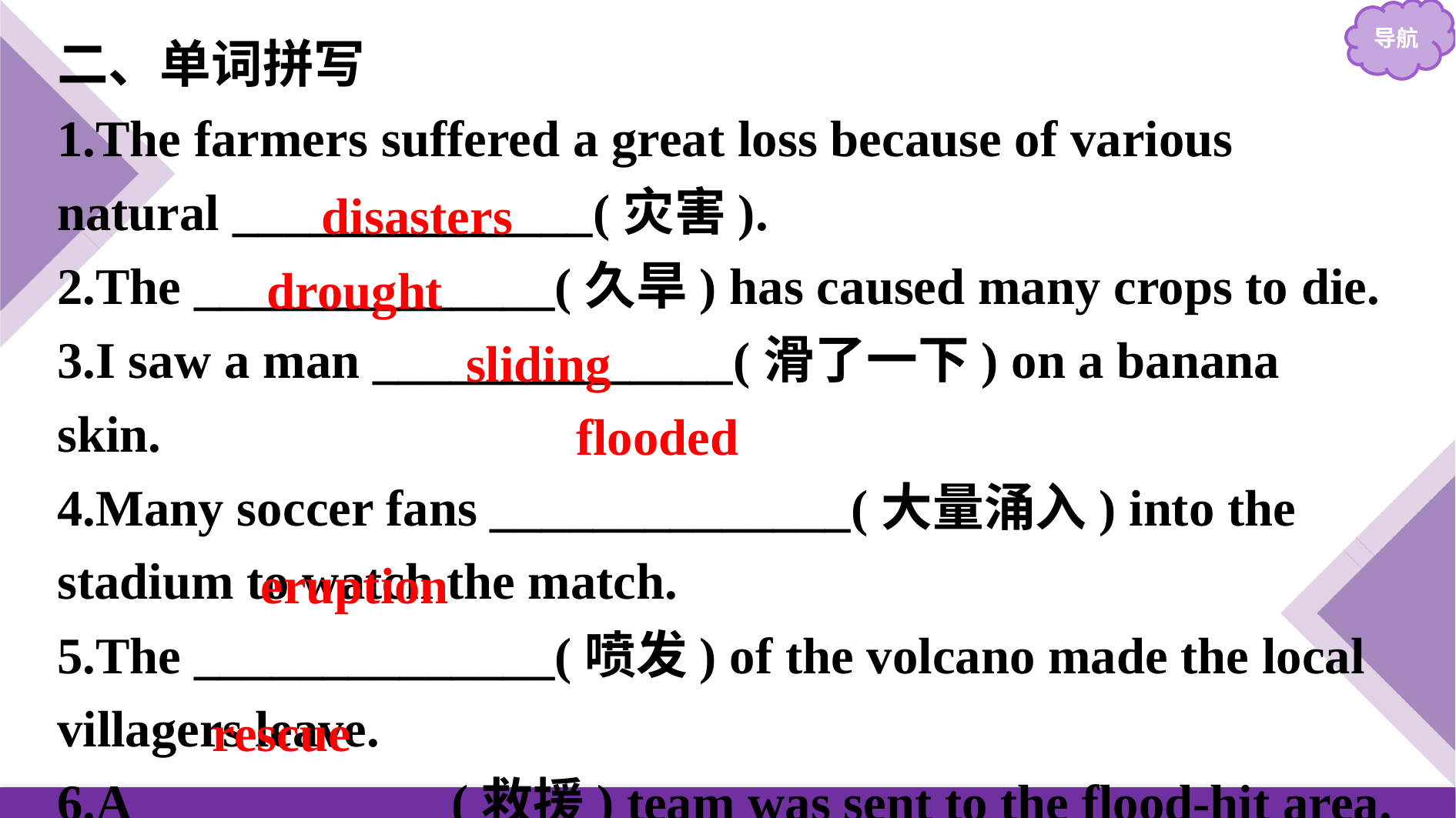

二、单词拼写
1.The farmers suffered a great loss because of various natural ______________(灾害).
2.The ______________(久旱) has caused many crops to die.
3.I saw a man ______________(滑了一下) on a banana skin.
4.Many soccer fans ______________(大量涌入) into the stadium to watch the match.
5.The ______________(喷发) of the volcano made the local villagers leave.
6.A ____________(救援) team was sent to the flood-hit area.
disasters
drought
sliding
flooded
eruption
rescue